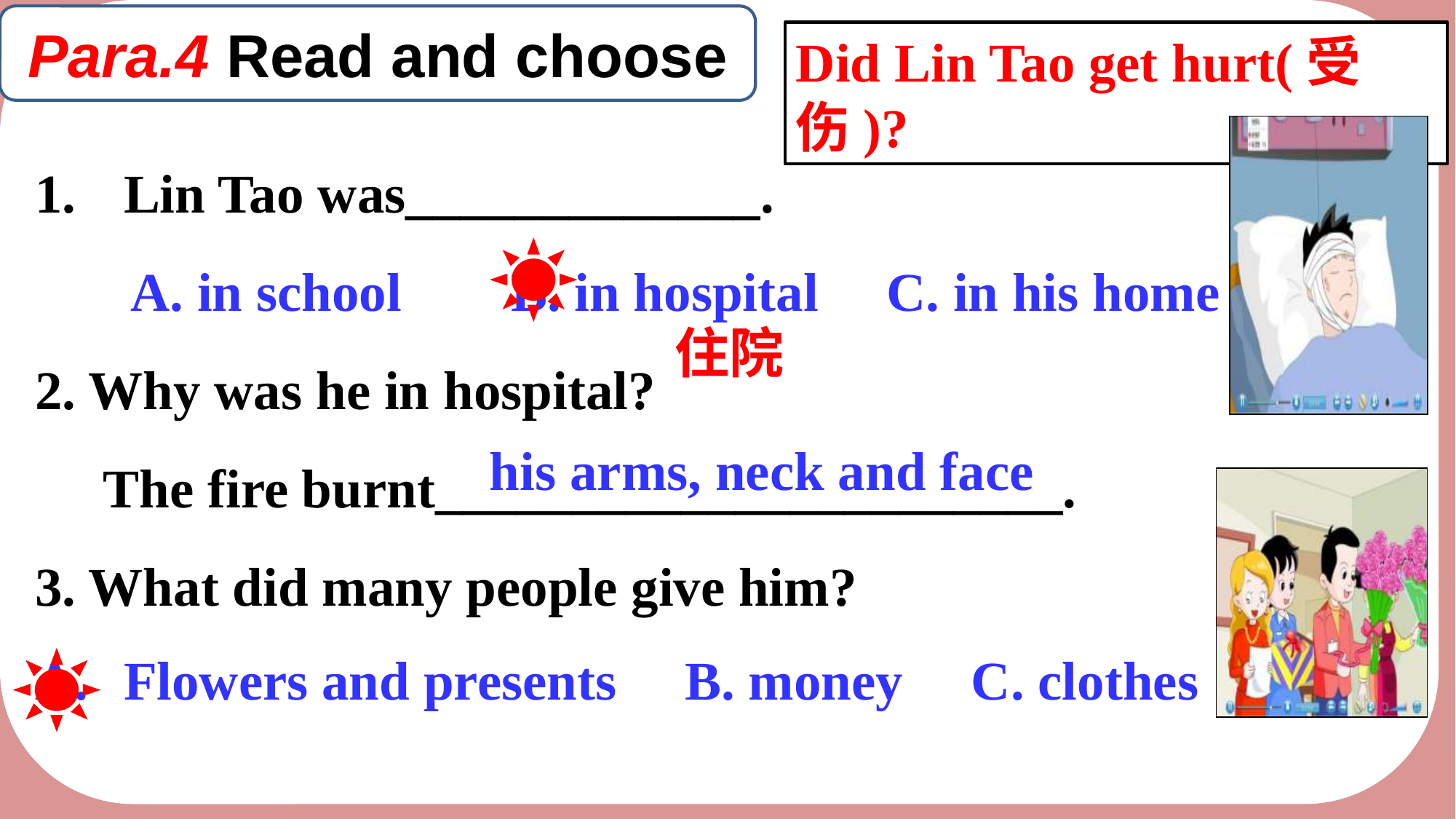

Para.4 Read and choose
Did Lin Tao get hurt(受伤)?

Lin Tao was_____________.
       A. in school        B. in hospital     C. in his home
2. Why was he in hospital?
     The fire burnt_______________________.
3. What did many people give him?

住院
 his arms, neck and face
3. What did many people give him?

Flowers and presents     B. money     C. clothes